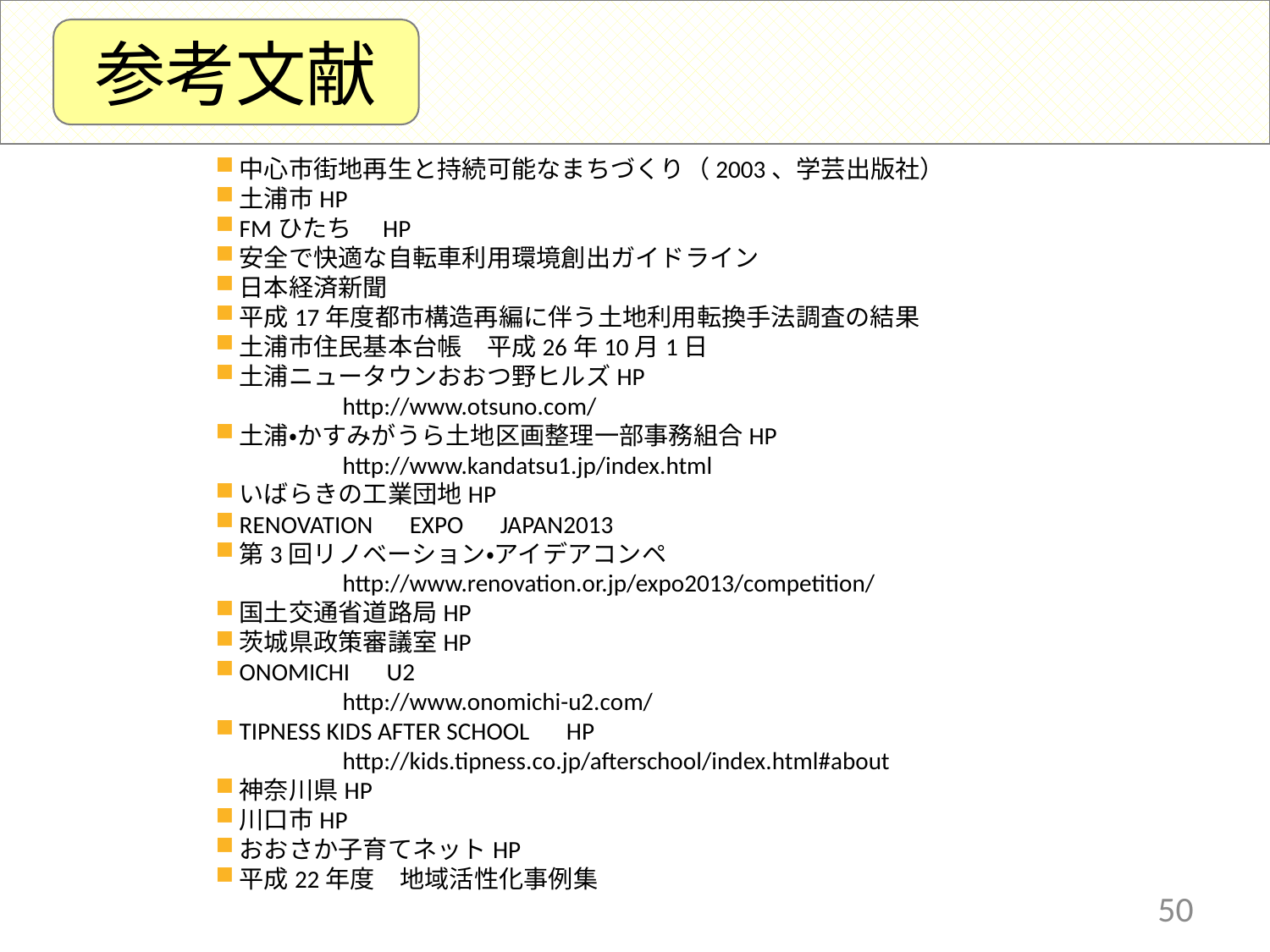

参考文献
中心市街地再生と持続可能なまちづくり（2003、学芸出版社）
土浦市HP
FMひたち　HP
安全で快適な自転車利用環境創出ガイドライン
日本経済新聞
平成17年度都市構造再編に伴う土地利用転換手法調査の結果
土浦市住民基本台帳　平成26年10月1日
土浦ニュータウンおおつ野ヒルズHP
	http://www.otsuno.com/
土浦・かすみがうら土地区画整理一部事務組合HP
	http://www.kandatsu1.jp/index.html
いばらきの工業団地HP
RENOVATION　EXPO　JAPAN2013
第3回リノベーション・アイデアコンペ
	http://www.renovation.or.jp/expo2013/competition/
国土交通省道路局HP
茨城県政策審議室HP
ONOMICHI　U2
	http://www.onomichi-u2.com/
TIPNESS KIDS AFTER SCHOOL　HP
	http://kids.tipness.co.jp/afterschool/index.html#about
神奈川県HP
川口市HP
おおさか子育てネットHP
平成22年度　地域活性化事例集
50